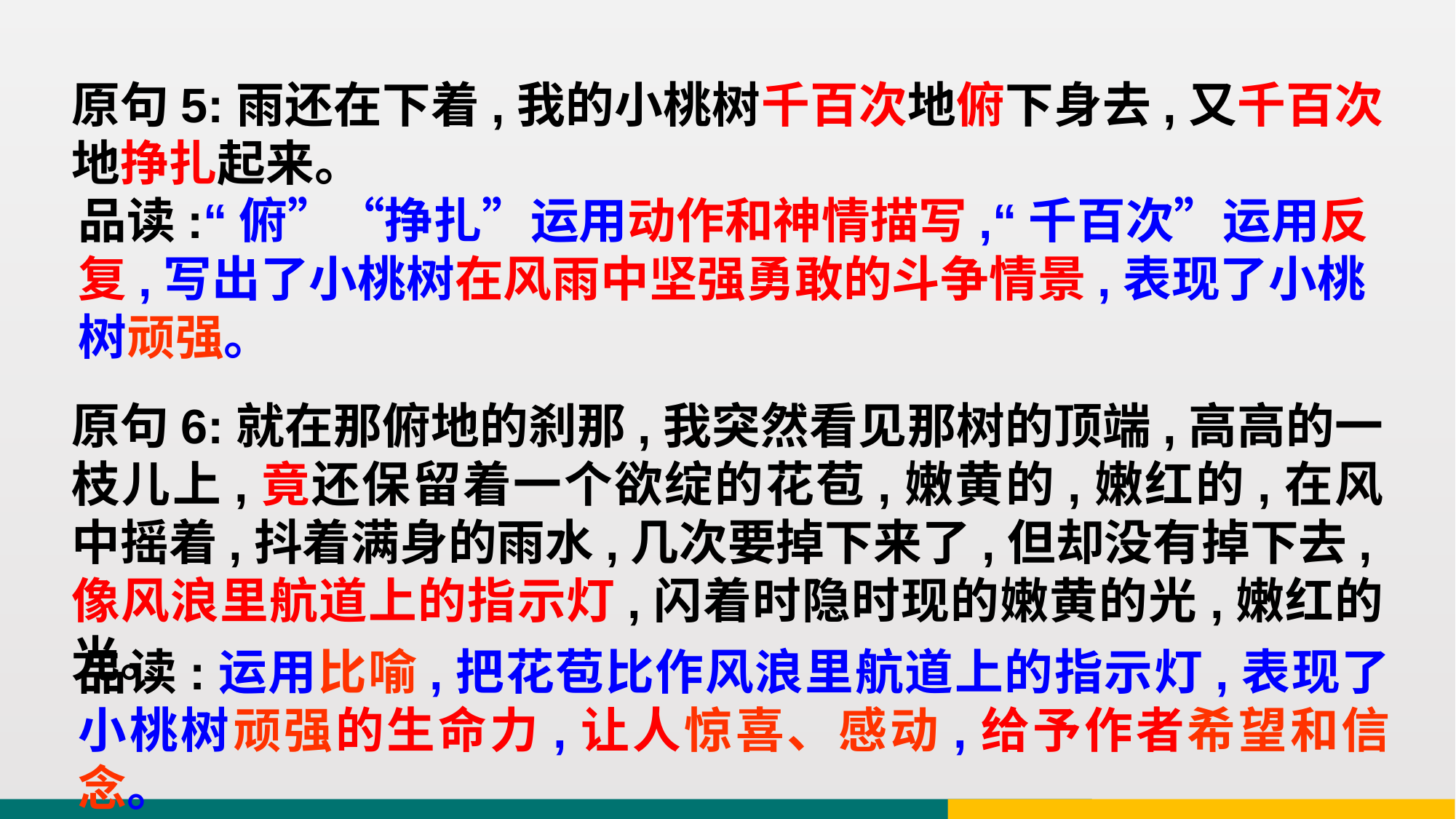

原句5:雨还在下着,我的小桃树千百次地俯下身去,又千百次地挣扎起来。
品读:“俯”“挣扎”运用动作和神情描写,“千百次”运用反复,写出了小桃树在风雨中坚强勇敢的斗争情景,表现了小桃树顽强。
原句6:就在那俯地的刹那,我突然看见那树的顶端,高高的一枝儿上,竟还保留着一个欲绽的花苞,嫩黄的,嫩红的,在风中摇着,抖着满身的雨水,几次要掉下来了,但却没有掉下去,像风浪里航道上的指示灯,闪着时隐时现的嫩黄的光,嫩红的光。
品读:运用比喻,把花苞比作风浪里航道上的指示灯,表现了小桃树顽强的生命力,让人惊喜、感动,给予作者希望和信念。